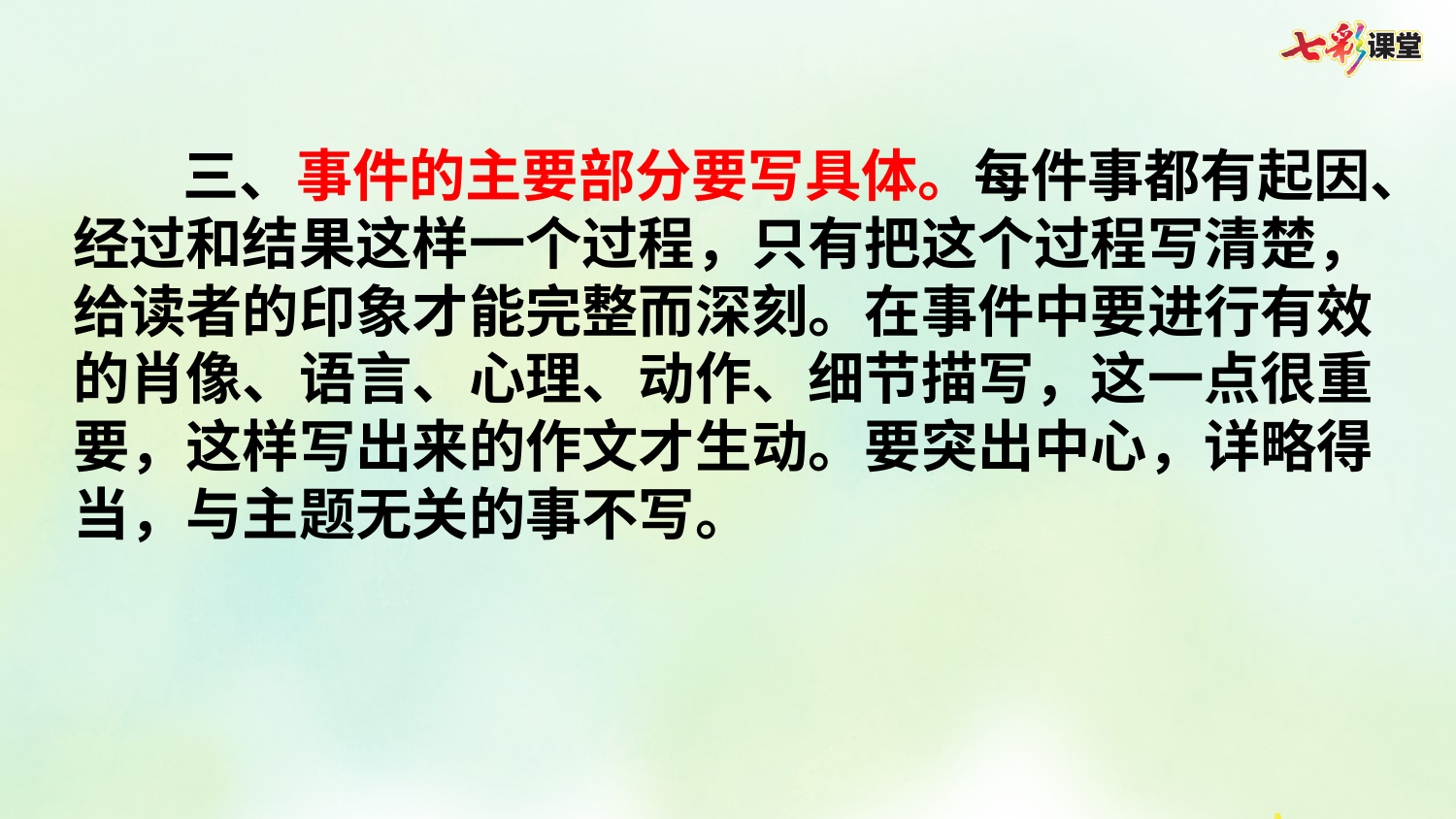

三、事件的主要部分要写具体。每件事都有起因、经过和结果这样一个过程，只有把这个过程写清楚，给读者的印象才能完整而深刻。在事件中要进行有效的肖像、语言、心理、动作、细节描写，这一点很重要，这样写出来的作文才生动。要突出中心，详略得当，与主题无关的事不写。